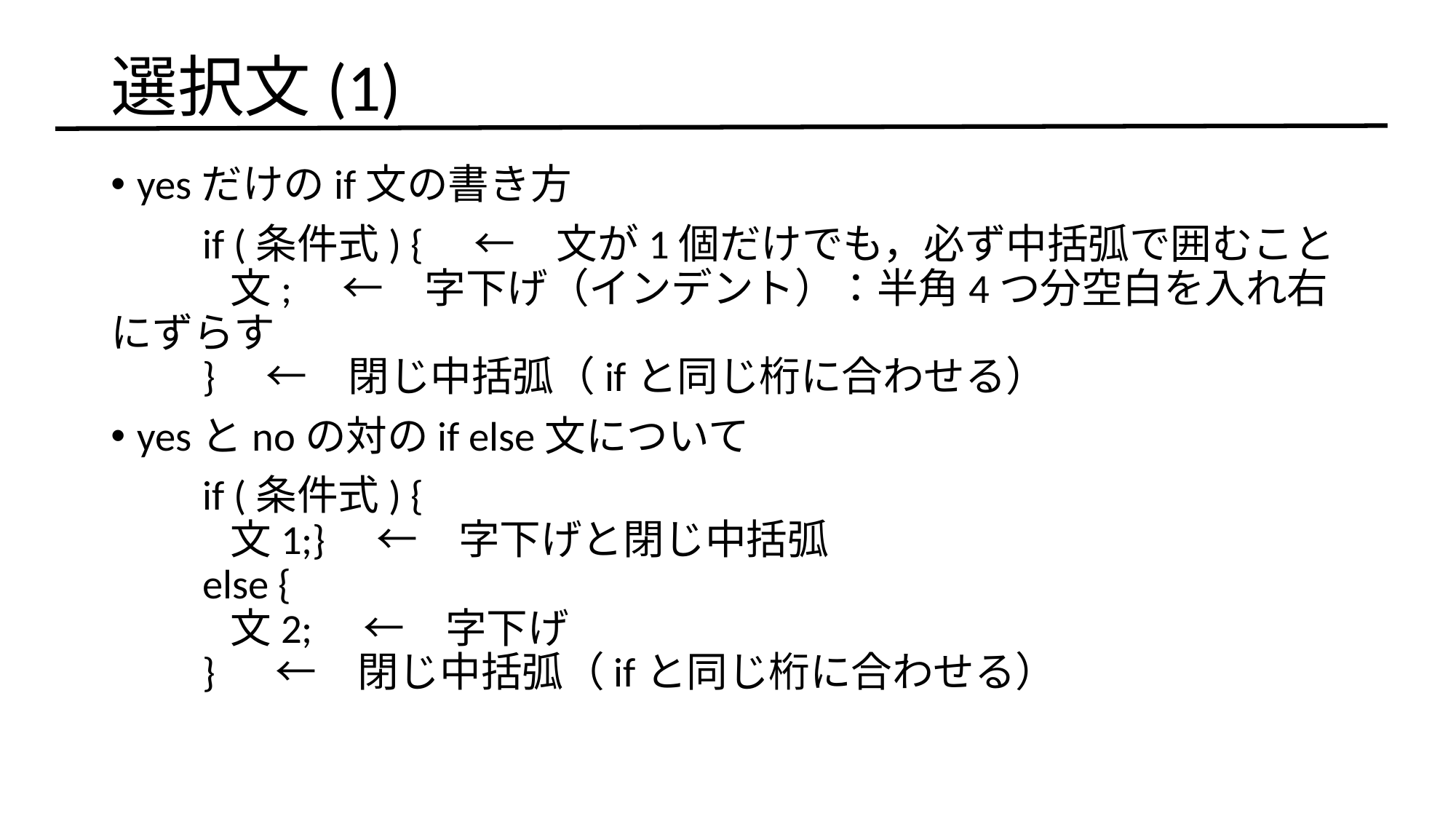

# 選択文(1)
yesだけのif文の書き方
　　if (条件式) {　←　文が1個だけでも，必ず中括弧で囲むこと
　　    文;　←　字下げ（インデント）：半角4つ分空白を入れ右にずらす
　　}　←　閉じ中括弧（ifと同じ桁に合わせる）
yesとnoの対のif else文について
　　if (条件式) {
　　    文1;}　←　字下げと閉じ中括弧
　　else {
　　    文2;　←　字下げ
　　} 　←　閉じ中括弧（ifと同じ桁に合わせる）